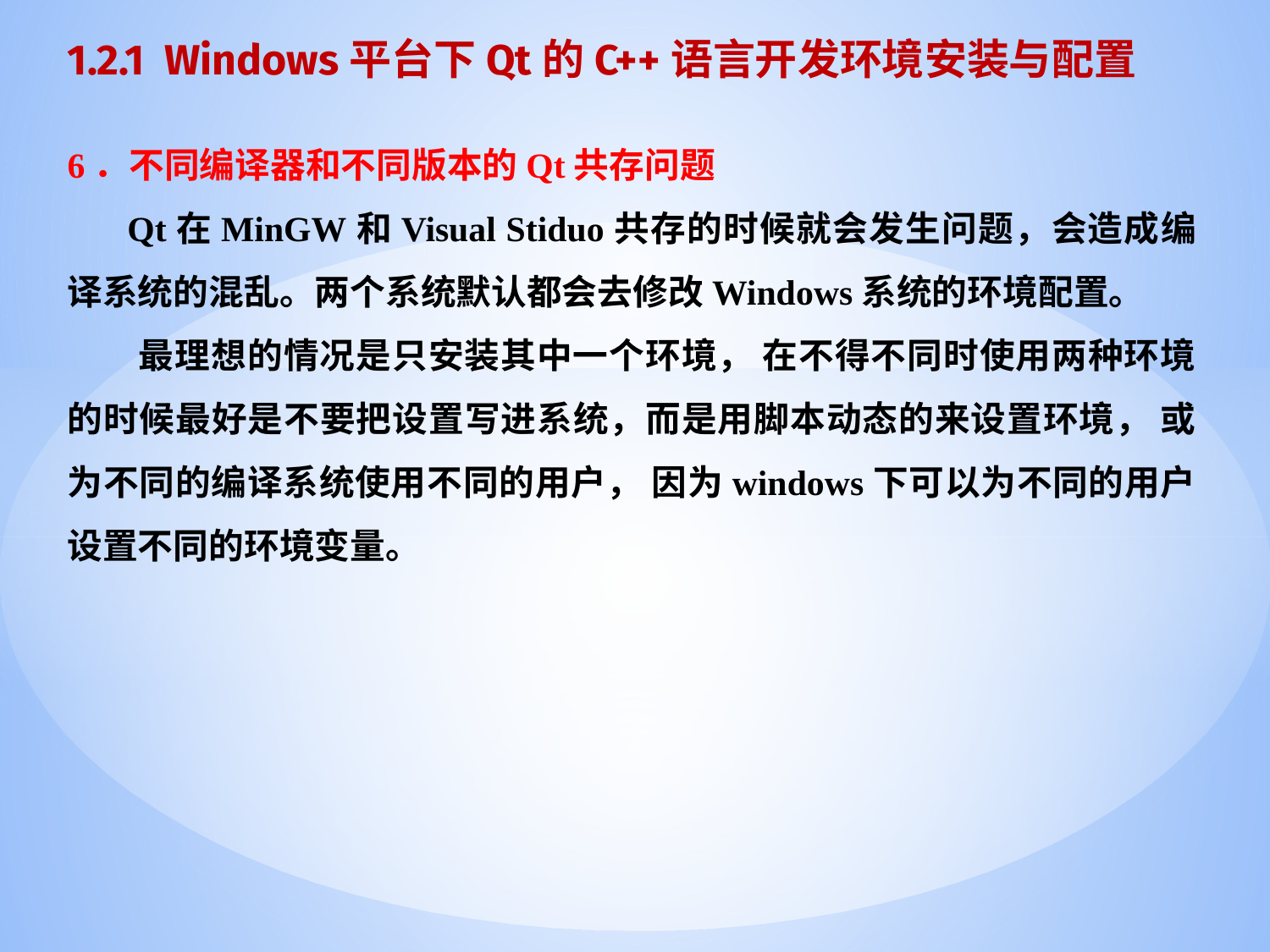

1.2.1  Windows平台下Qt的C++语言开发环境安装与配置
6．不同编译器和不同版本的Qt共存问题
      Qt在MinGW和Visual Stiduo共存的时候就会发生问题，会造成编译系统的混乱。两个系统默认都会去修改Windows系统的环境配置。
       最理想的情况是只安装其中一个环境， 在不得不同时使用两种环境的时候最好是不要把设置写进系统，而是用脚本动态的来设置环境， 或为不同的编译系统使用不同的用户， 因为windows下可以为不同的用户设置不同的环境变量。